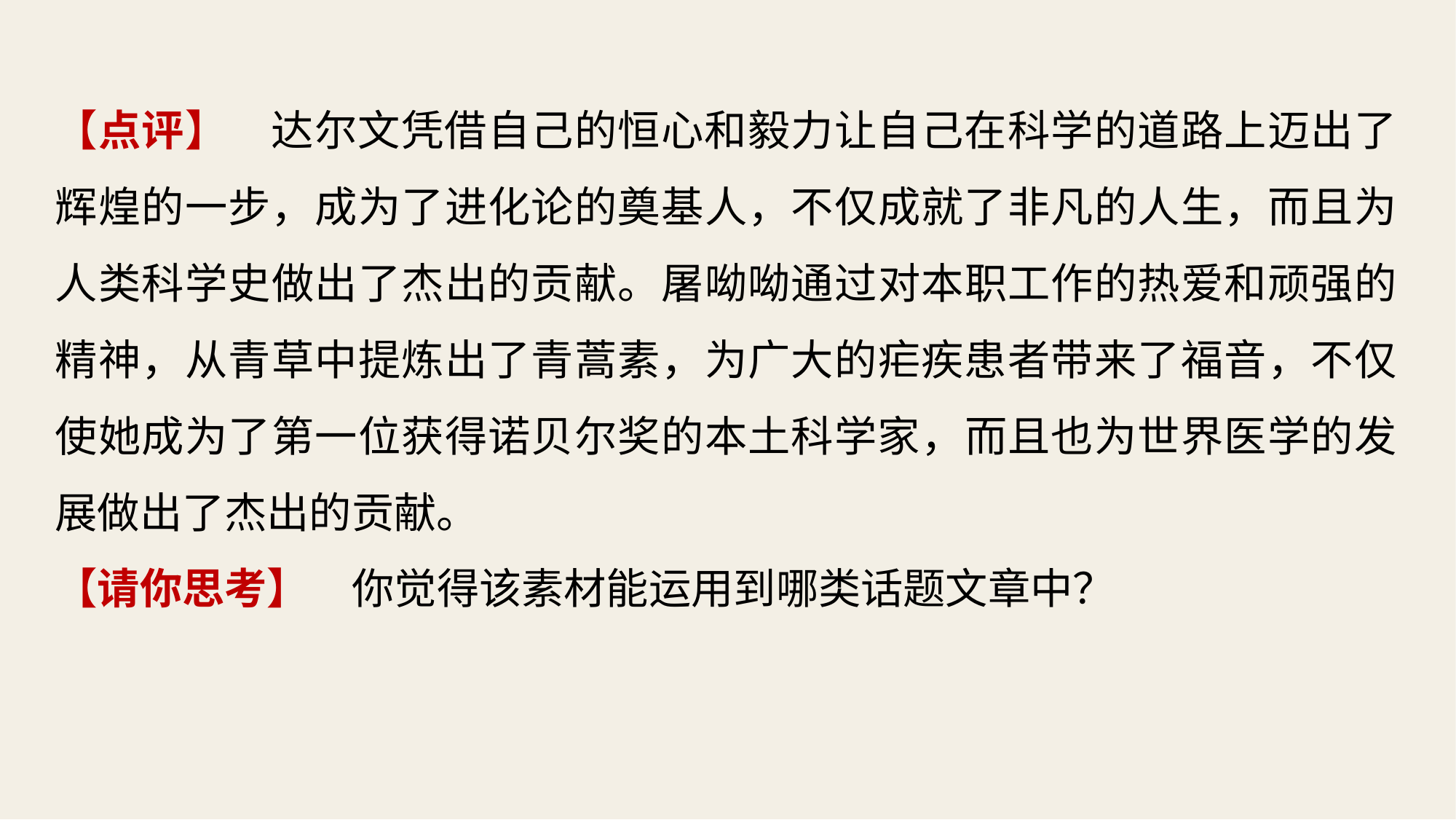

【点评】　达尔文凭借自己的恒心和毅力让自己在科学的道路上迈出了辉煌的一步，成为了进化论的奠基人，不仅成就了非凡的人生，而且为人类科学史做出了杰出的贡献。屠呦呦通过对本职工作的热爱和顽强的精神，从青草中提炼出了青蒿素，为广大的疟疾患者带来了福音，不仅使她成为了第一位获得诺贝尔奖的本土科学家，而且也为世界医学的发展做出了杰出的贡献。
【请你思考】　你觉得该素材能运用到哪类话题文章中？